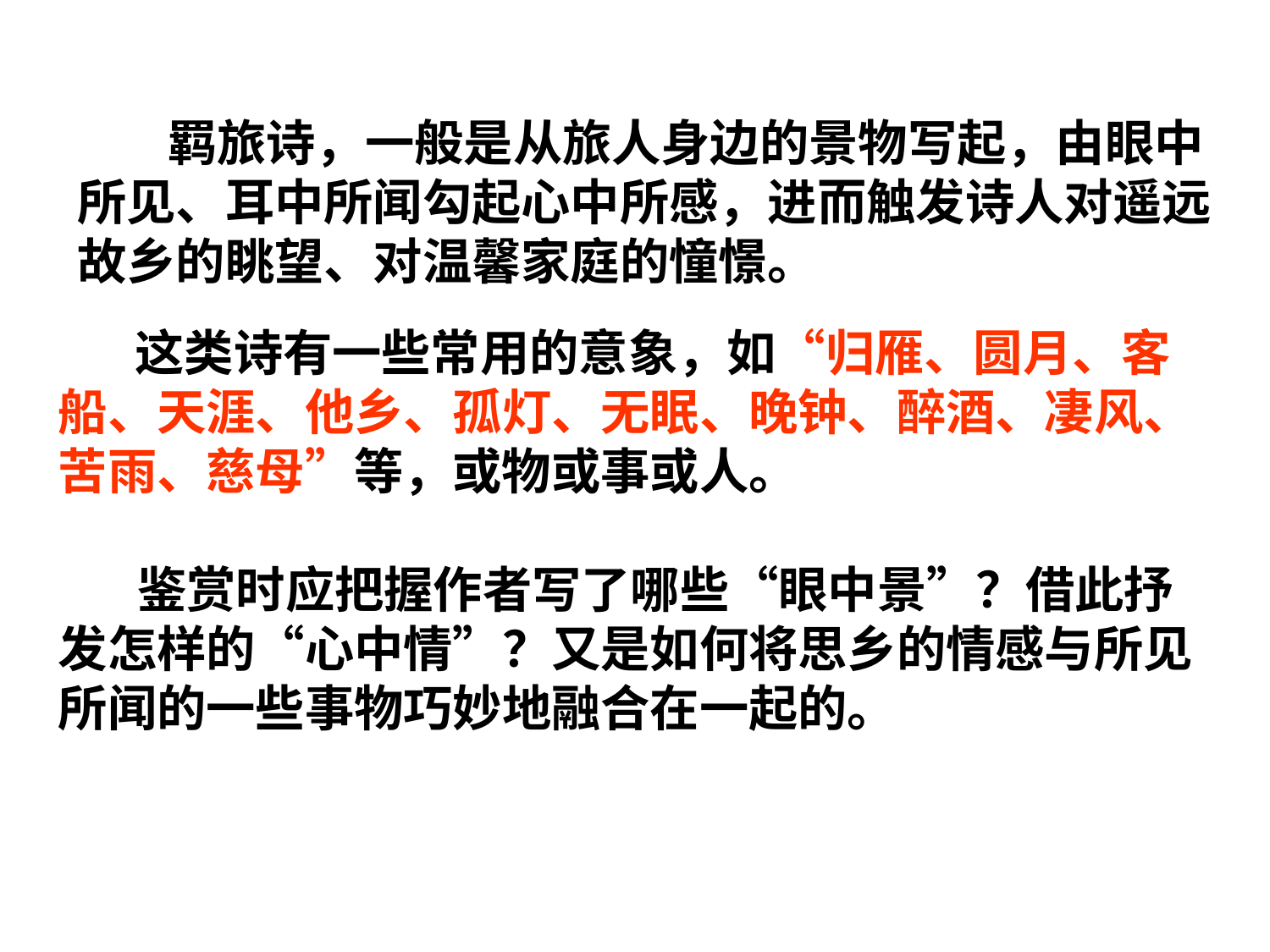

羁旅诗，一般是从旅人身边的景物写起，由眼中所见、耳中所闻勾起心中所感，进而触发诗人对遥远故乡的眺望、对温馨家庭的憧憬。

       这类诗有一些常用的意象，如“归雁、圆月、客船、天涯、他乡、孤灯、无眠、晚钟、醉酒、凄风、苦雨、慈母”等，或物或事或人。

      鉴赏时应把握作者写了哪些“眼中景”？借此抒发怎样的“心中情”？又是如何将思乡的情感与所见所闻的一些事物巧妙地融合在一起的。